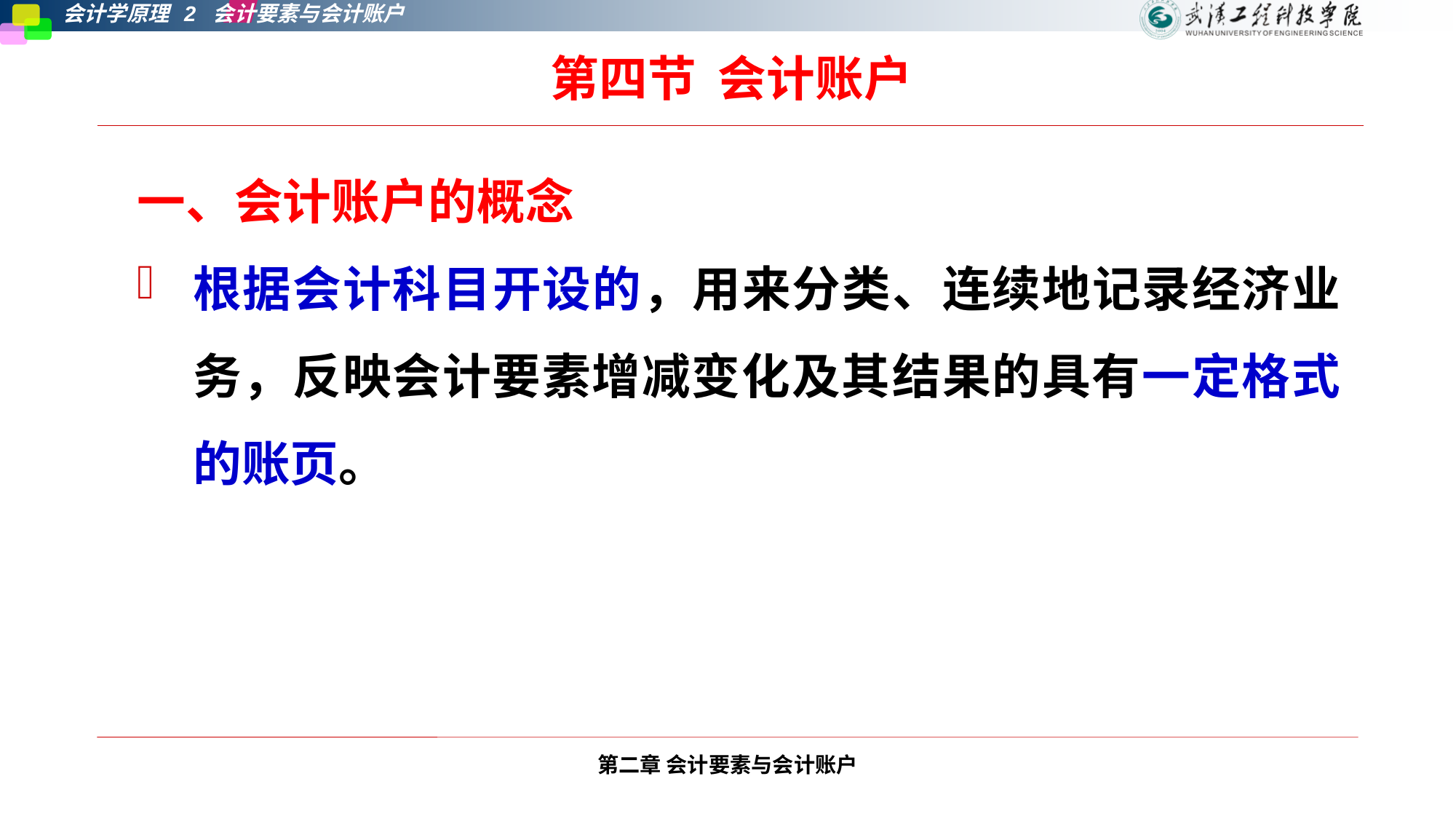

第四节  会计账户
一、会计账户的概念
根据会计科目开设的，用来分类、连续地记录经济业务，反映会计要素增减变化及其结果的具有一定格式的账页。
第二章 会计要素与会计账户